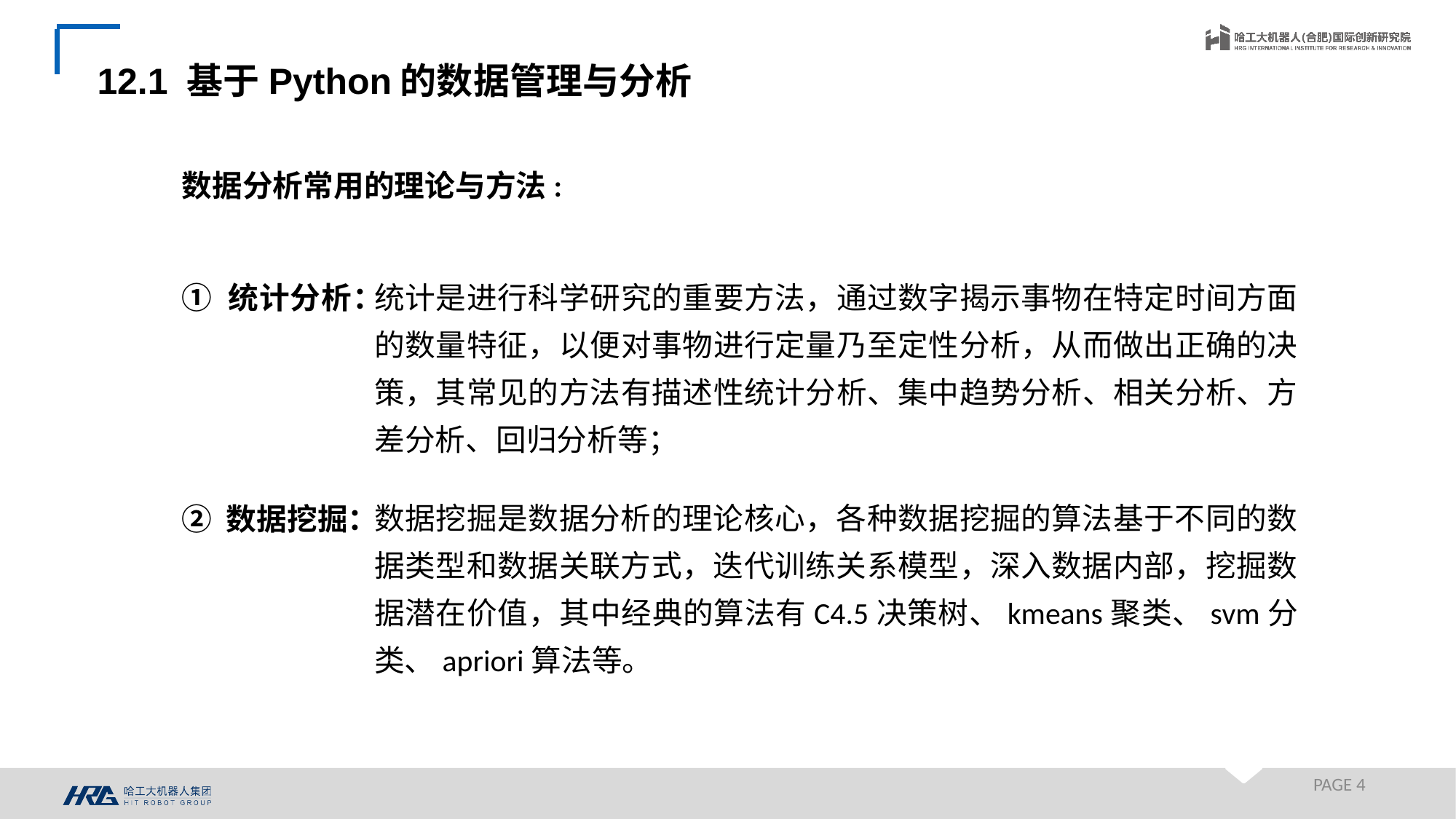

12.1 基于Python的数据管理与分析
数据分析常用的理论与方法:
① 统计分析：
统计是进行科学研究的重要方法，通过数字揭示事物在特定时间方面的数量特征，以便对事物进行定量乃至定性分析，从而做出正确的决策，其常见的方法有描述性统计分析、集中趋势分析、相关分析、方差分析、回归分析等；
数据挖掘是数据分析的理论核心，各种数据挖掘的算法基于不同的数据类型和数据关联方式，迭代训练关系模型，深入数据内部，挖掘数据潜在价值，其中经典的算法有C4.5决策树、kmeans聚类、svm分类、apriori算法等。
② 数据挖掘：